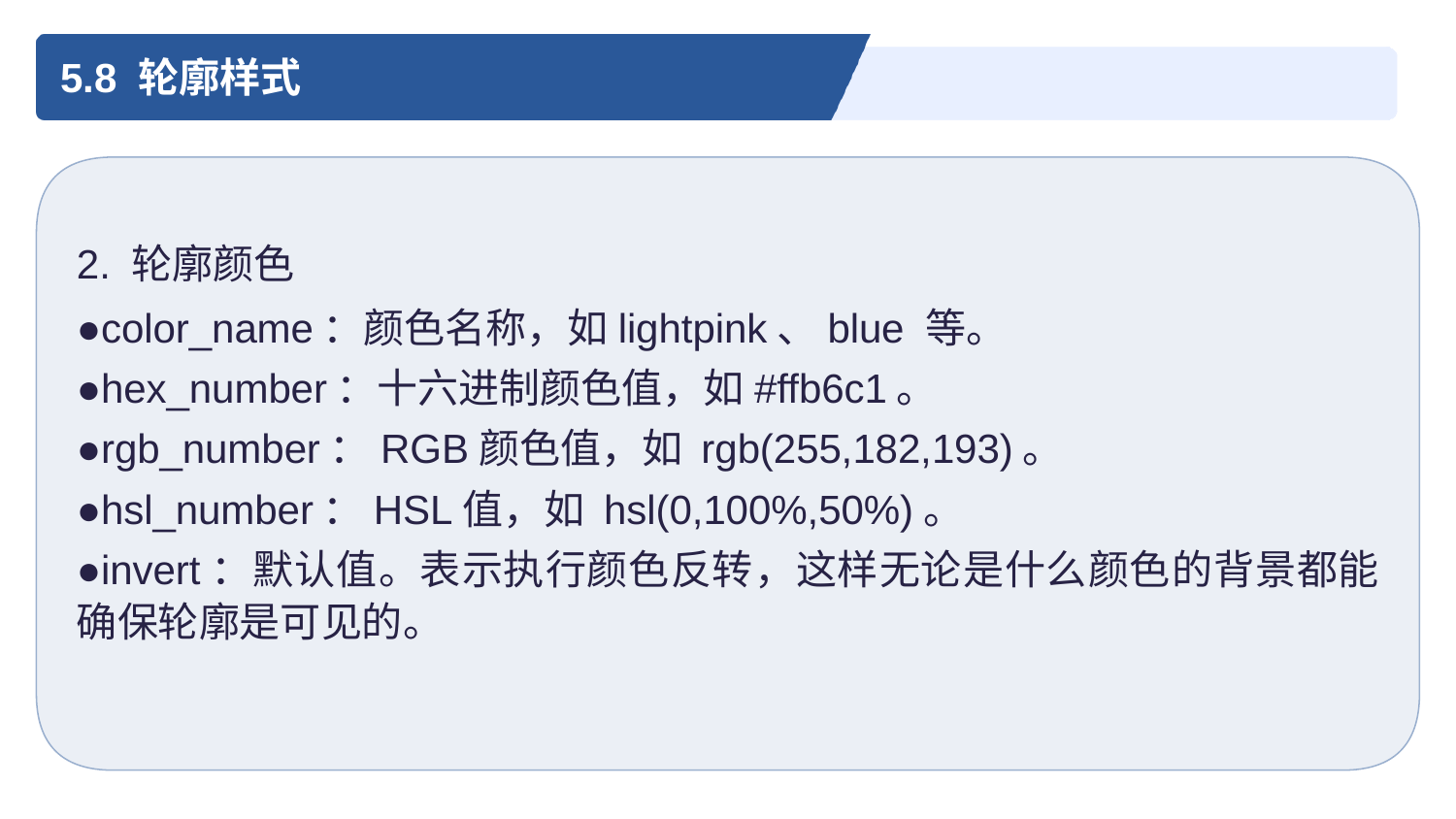

5.8 轮廓样式

2. 轮廓颜色
●color_name：颜色名称，如lightpink、blue 等。
●hex_number：十六进制颜色值，如#ffb6c1。
●rgb_number：RGB颜色值，如 rgb(255,182,193)。
●hsl_number：HSL值，如 hsl(0,100%,50%)。
●invert：默认值。表示执行颜色反转，这样无论是什么颜色的背景都能确保轮廓是可见的。